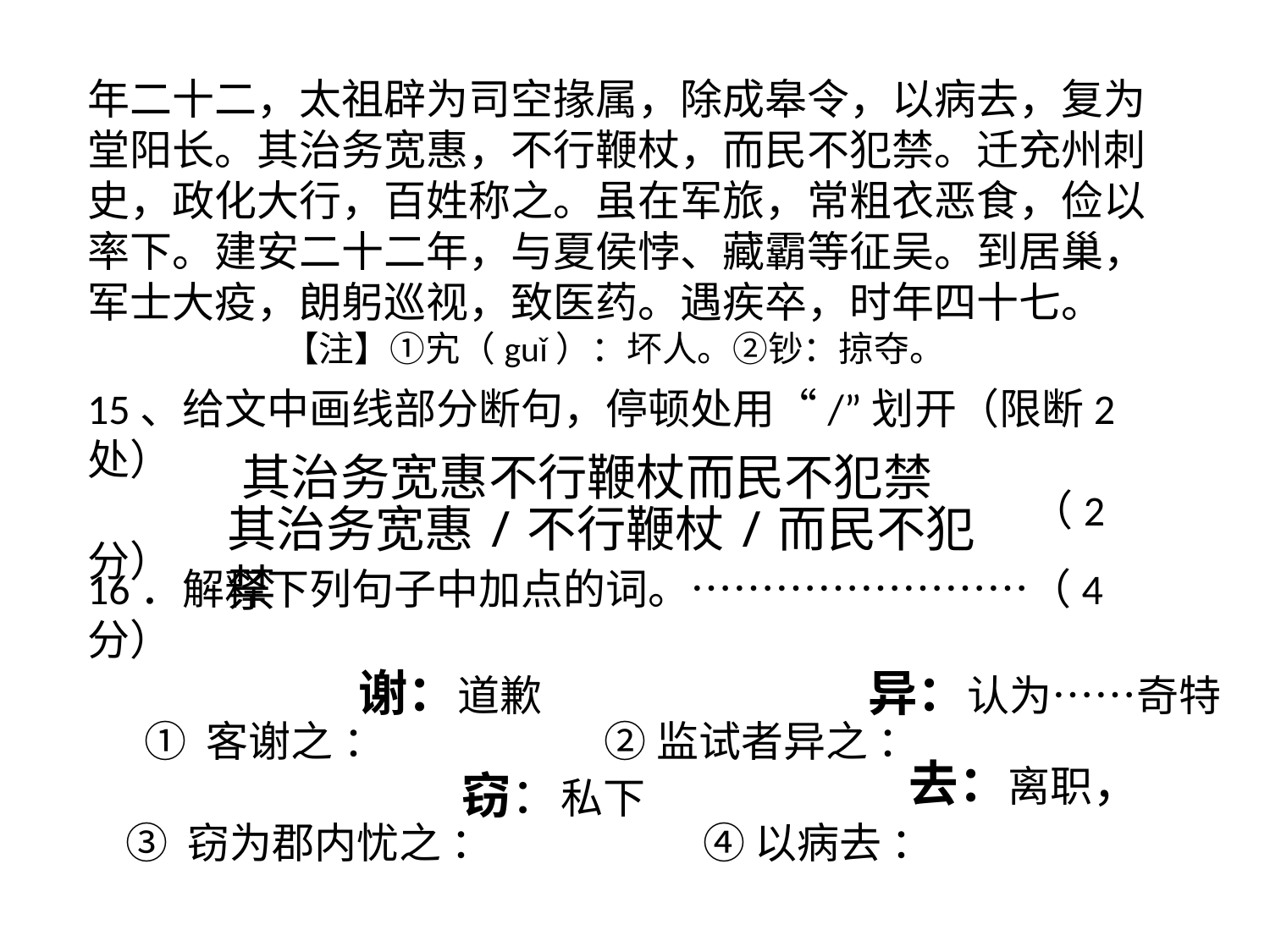

年二十二，太祖辟为司空掾属，除成皋令，以病去，复为堂阳长。其治务宽惠，不行鞭杖，而民不犯禁。迁充州刺史，政化大行，百姓称之。虽在军旅，常粗衣恶食，俭以率下。建安二十二年，与夏侯悖、藏霸等征吴。到居巢，军士大疫，朗躬巡视，致医药。遇疾卒，时年四十七。
                        【注】①宄（guǐ）：坏人。②钞：掠夺。
15、给文中画线部分断句，停顿处用“/”划开（限断2处）
                                                                                                  （2分）
其治务宽惠不行鞭杖而民不犯禁
其治务宽惠/不行鞭杖/而民不犯禁
16．解释下列句子中加点的词。……………………（4分）

      ① 客谢之 ：                       ② 监试者异之 ：

    ③ 窃为郡内忧之 ：                      ④ 以病去 ：

异：认为……奇特
谢：道歉
去：离职，
窃：私下